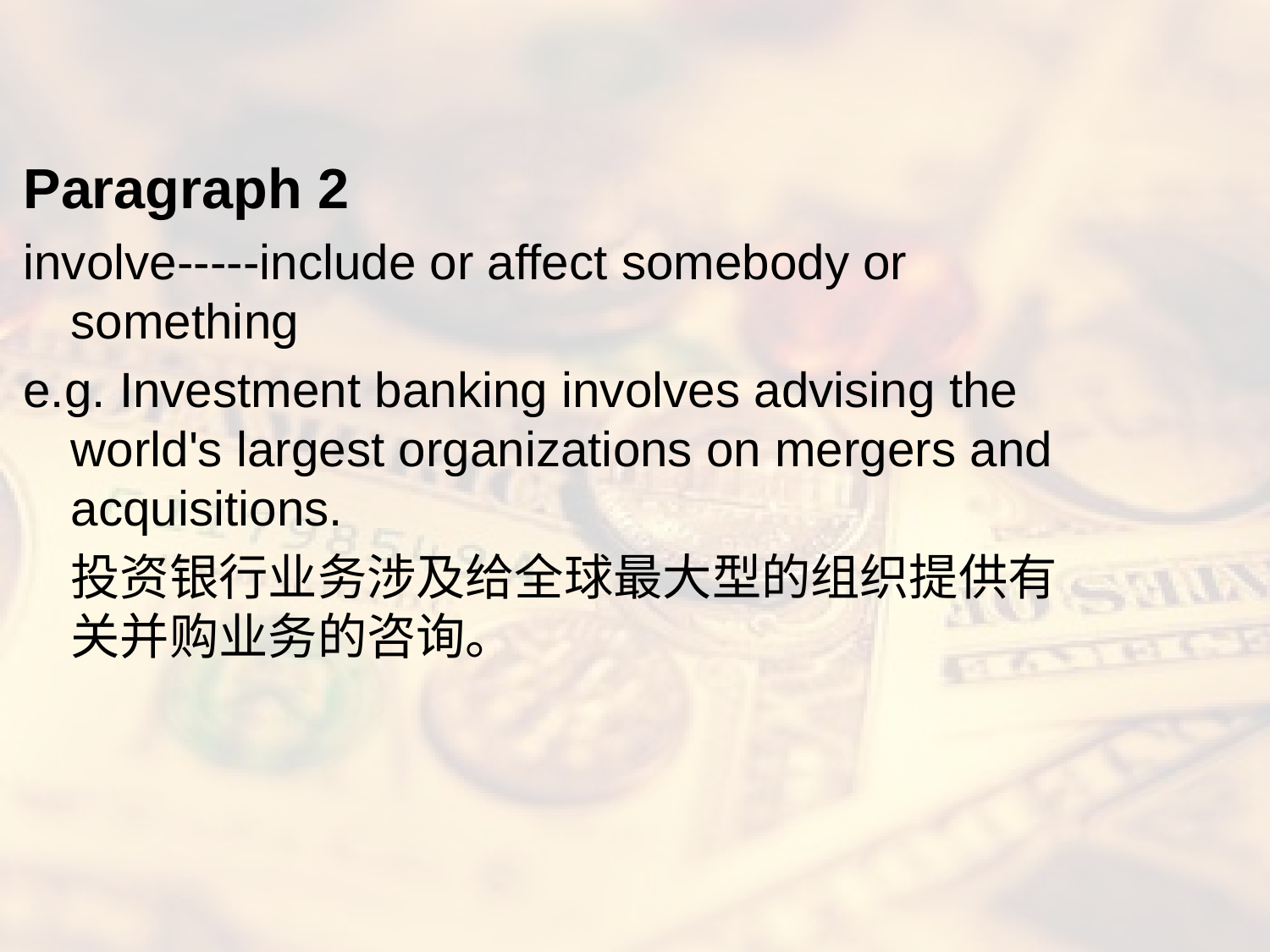

#
Paragraph 2
involve-----include or affect somebody or something
e.g. Investment banking involves advising the world's largest organizations on mergers and acquisitions.
	投资银行业务涉及给全球最大型的组织提供有关并购业务的咨询。